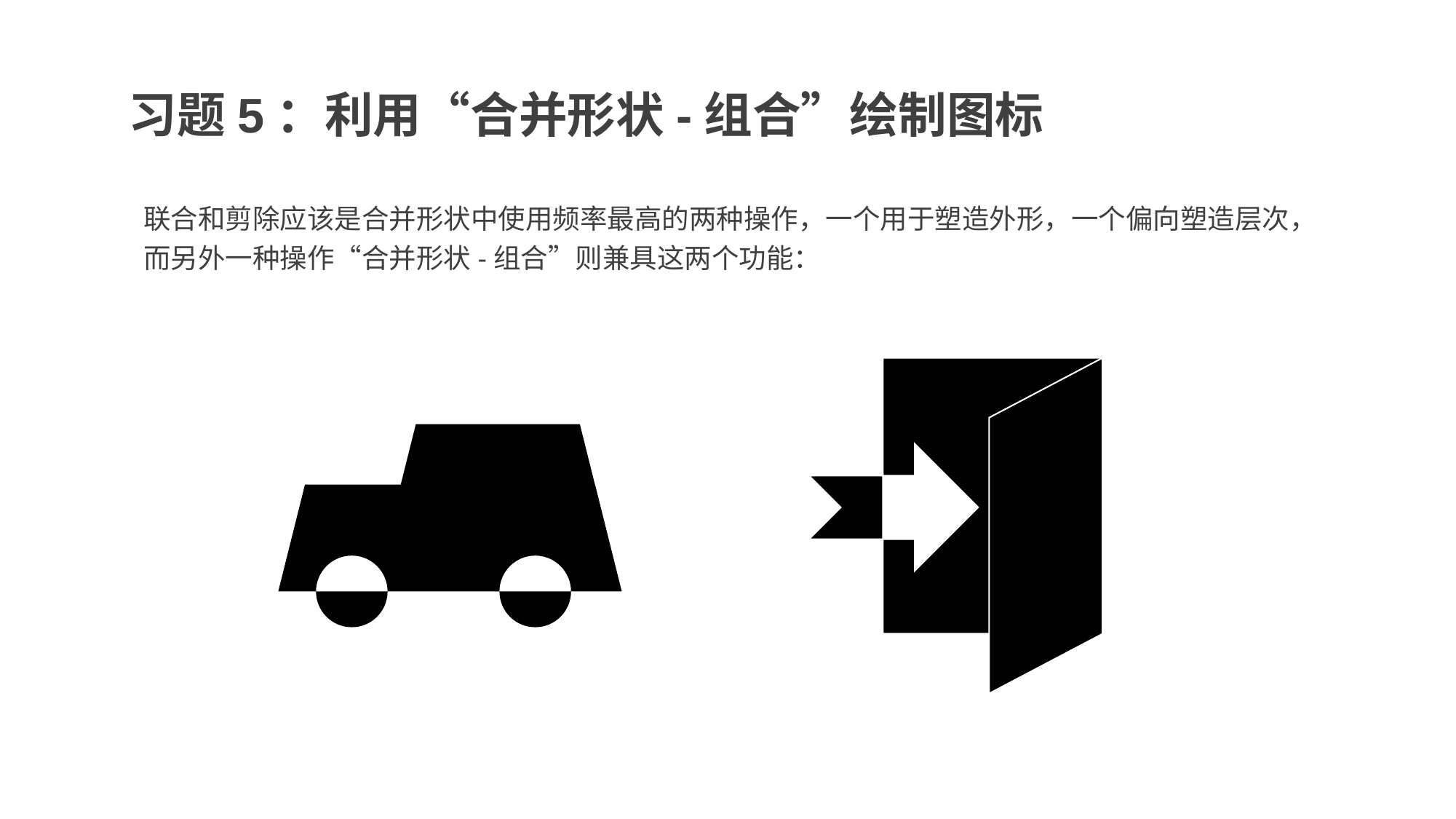

习题5：利用“合并形状-组合”绘制图标
联合和剪除应该是合并形状中使用频率最高的两种操作，一个用于塑造外形，一个偏向塑造层次，而另外一种操作“合并形状-组合”则兼具这两个功能：